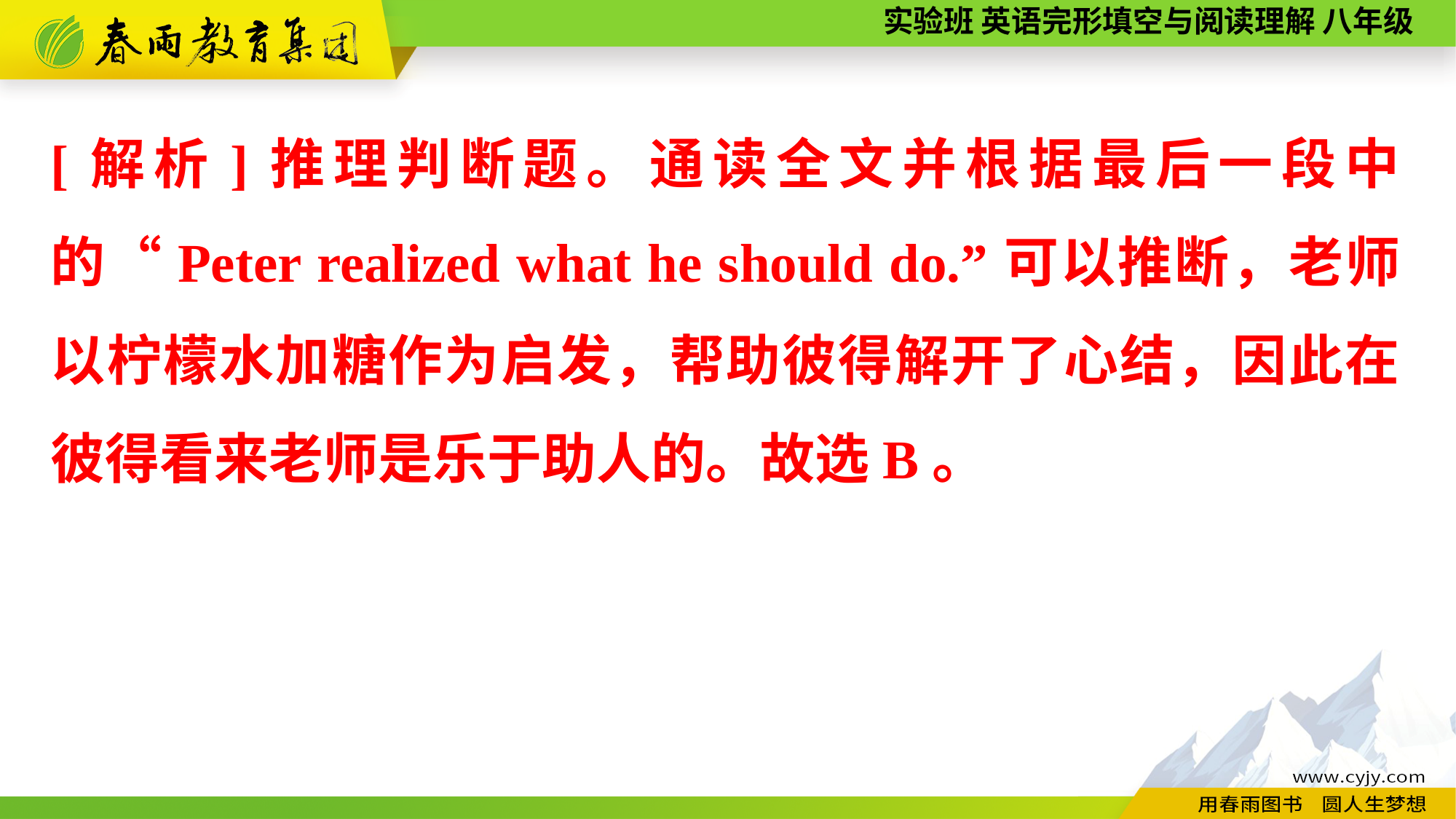

[解析]推理判断题。通读全文并根据最后一段中的“Peter realized what he should do.”可以推断，老师以柠檬水加糖作为启发，帮助彼得解开了心结，因此在彼得看来老师是乐于助人的。故选B。